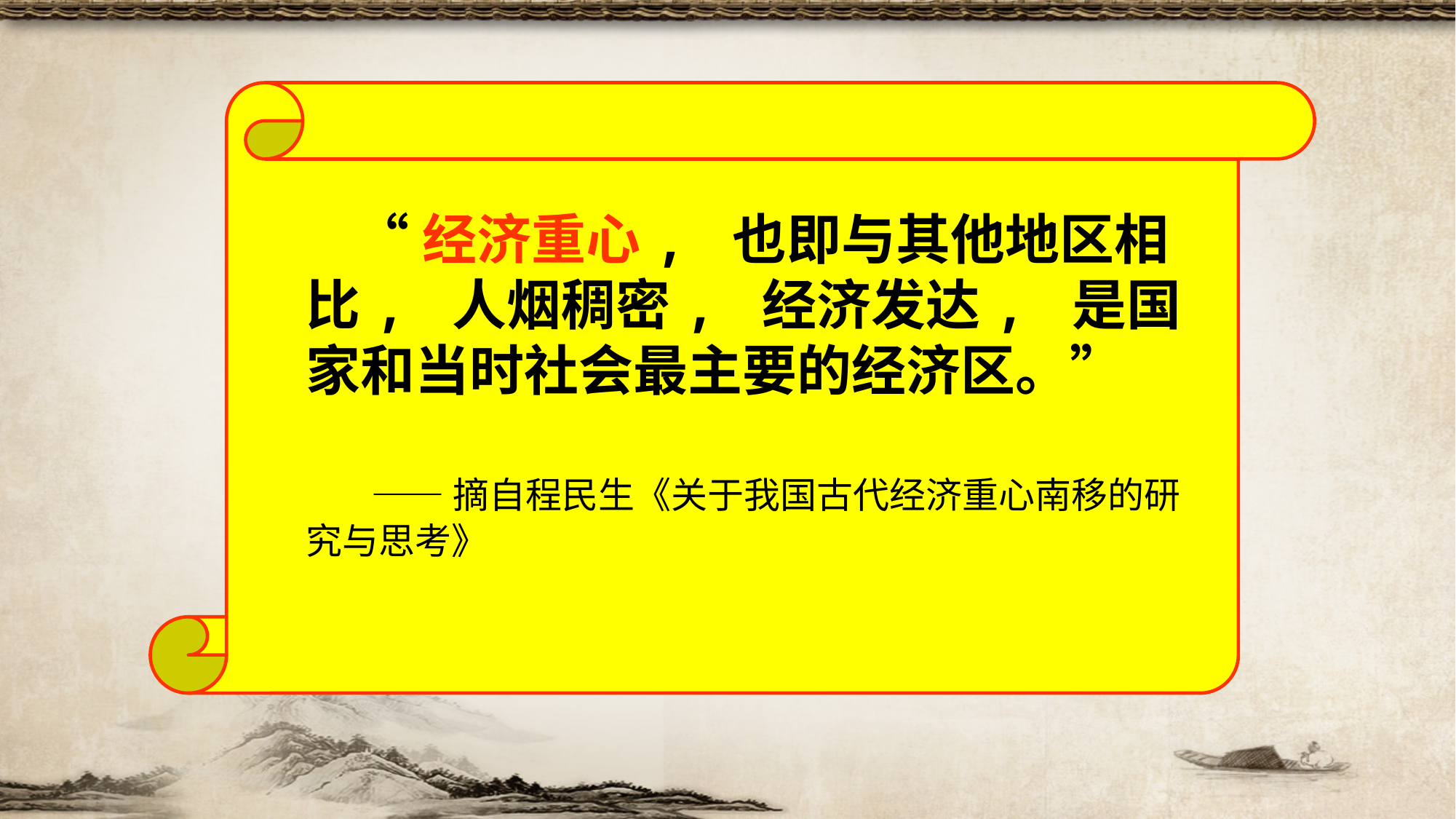

“经济重心, 也即与其他地区相比, 人烟稠密, 经济发达, 是国家和当时社会最主要的经济区。”

      ——摘自程民生《关于我国古代经济重心南移的研究与思考》